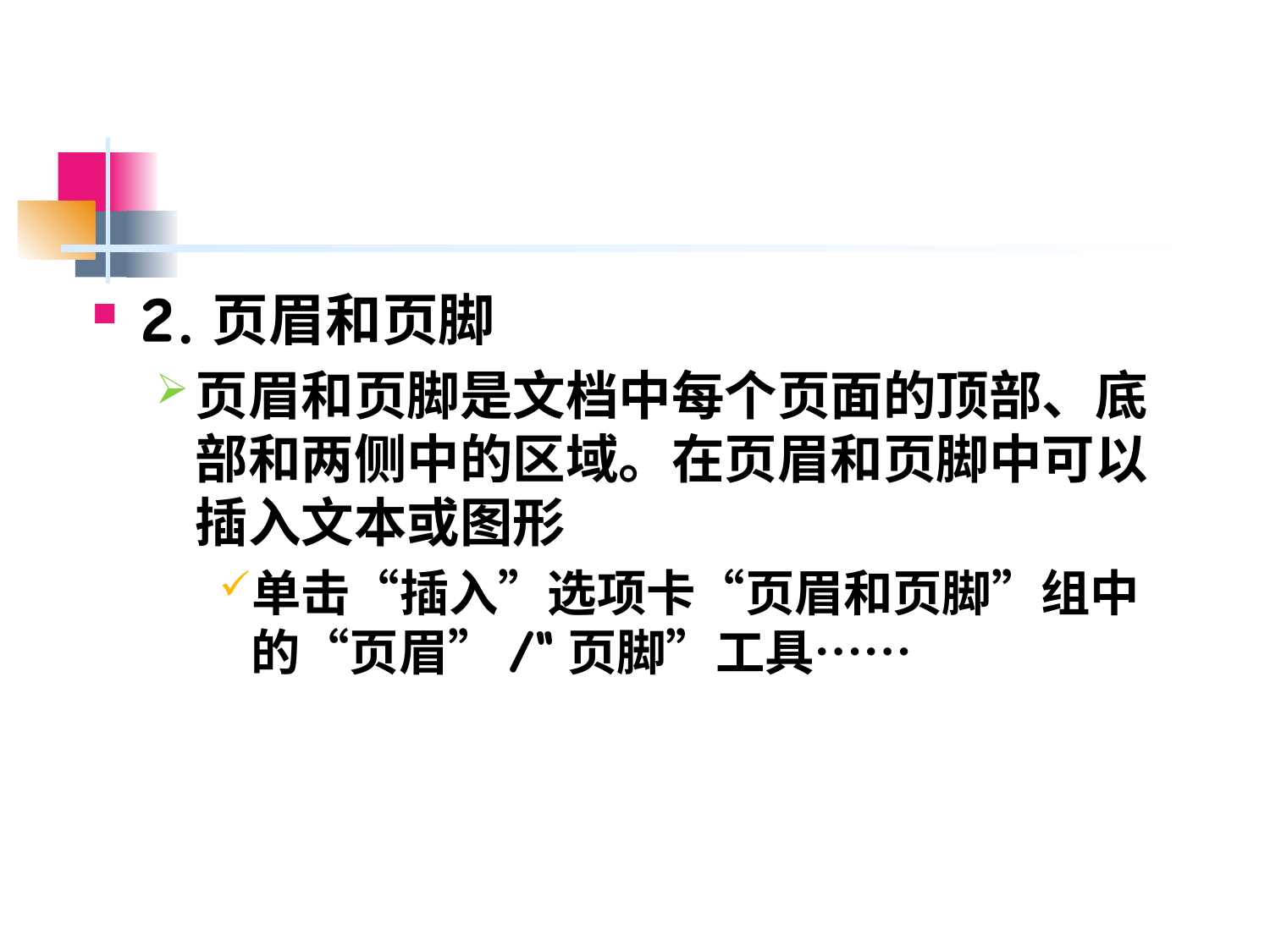

#
2.页眉和页脚
页眉和页脚是文档中每个页面的顶部、底部和两侧中的区域。在页眉和页脚中可以插入文本或图形
单击“插入”选项卡“页眉和页脚”组中的“页眉”/“页脚”工具……